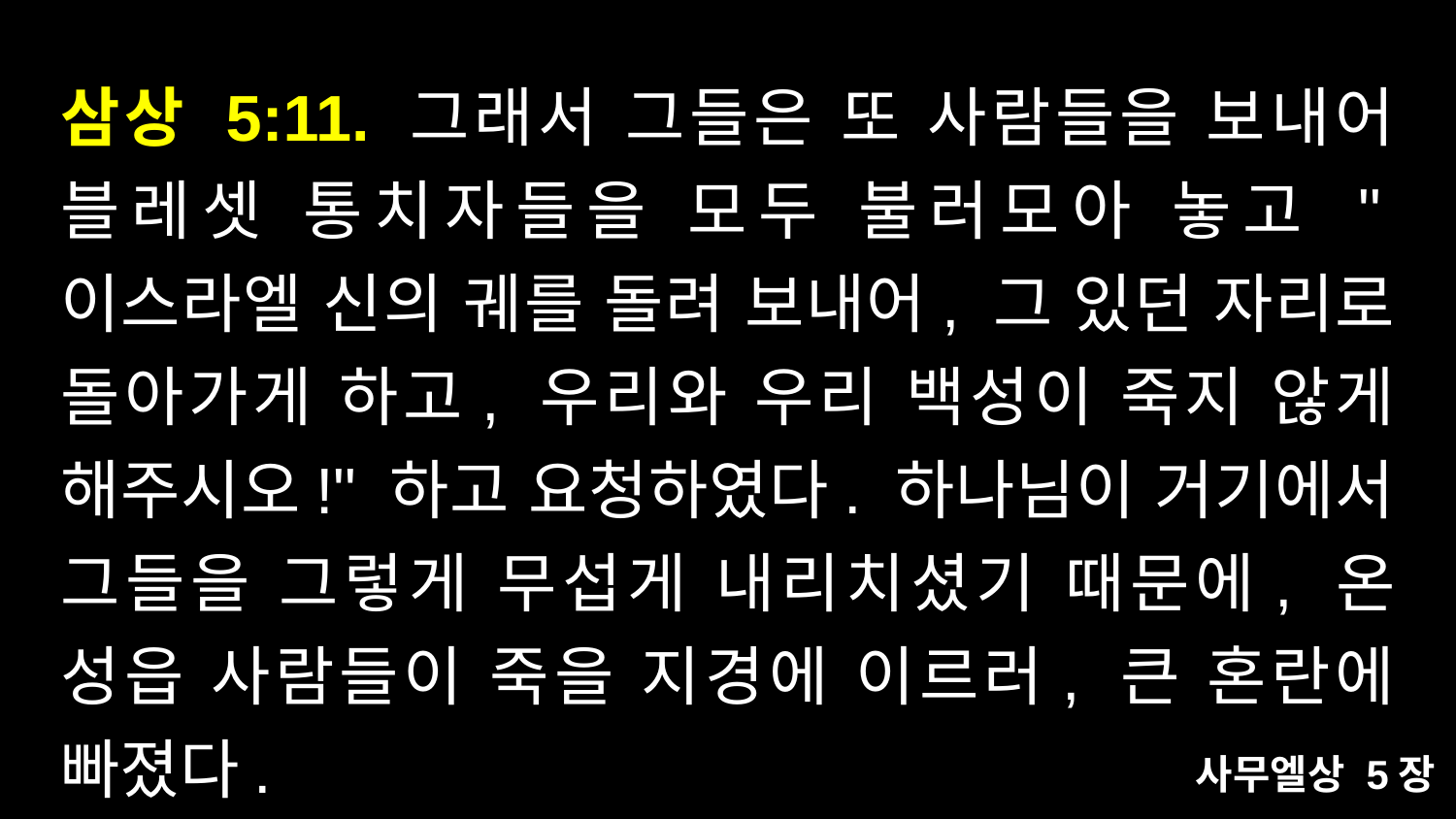

# 삼상 5:11. 그래서 그들은 또 사람들을 보내어 블레셋 통치자들을 모두 불러모아 놓고 "이스라엘 신의 궤를 돌려 보내어, 그 있던 자리로 돌아가게 하고, 우리와 우리 백성이 죽지 않게 해주시오!" 하고 요청하였다. 하나님이 거기에서 그들을 그렇게 무섭게 내리치셨기 때문에, 온 성읍 사람들이 죽을 지경에 이르러, 큰 혼란에 빠졌다.
사무엘상 5장